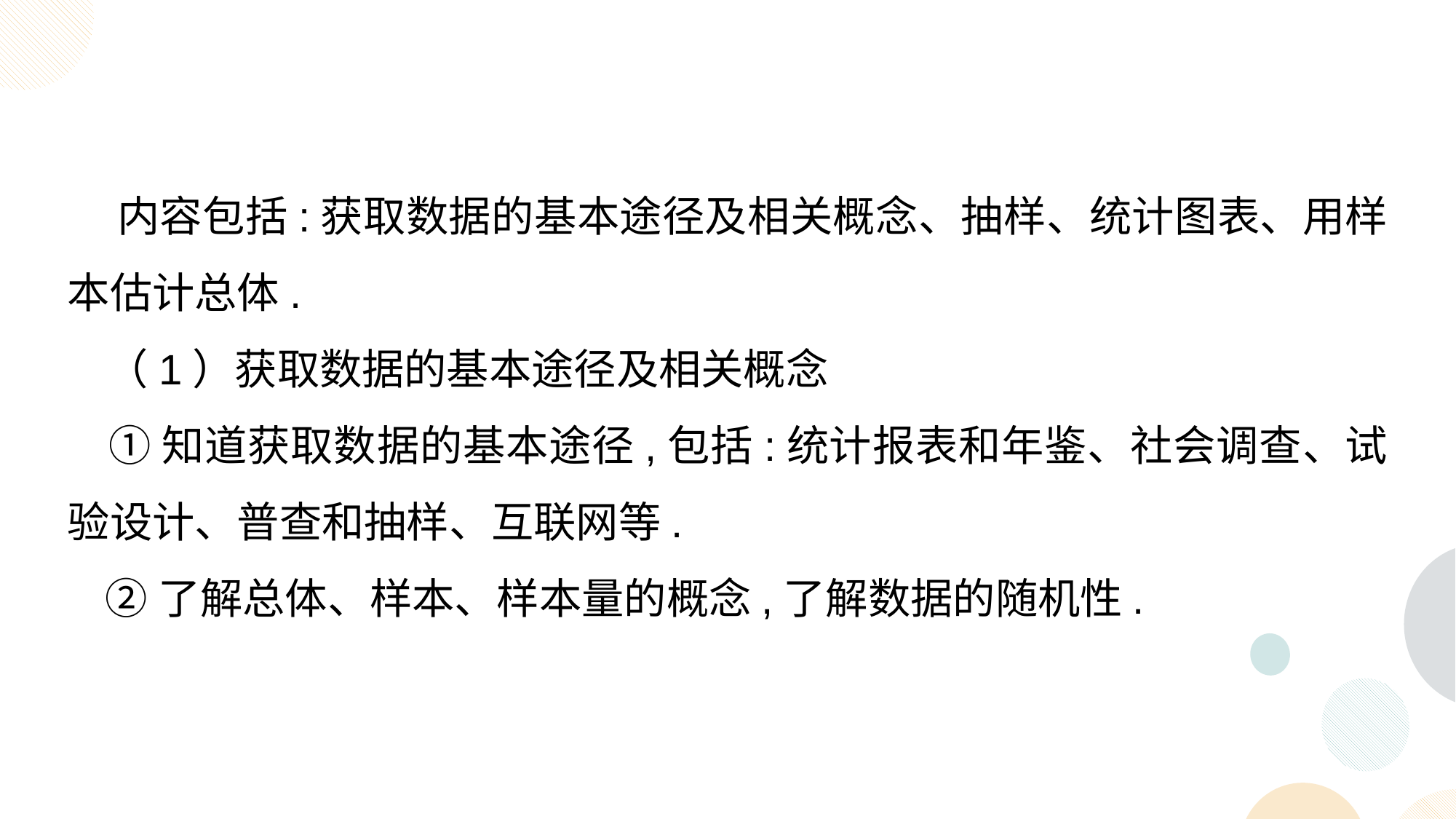

内容包括:获取数据的基本途径及相关概念、抽样、统计图表、用样本估计总体.
   （1）获取数据的基本途径及相关概念
    ①知道获取数据的基本途径,包括:统计报表和年鉴、社会调查、试验设计、普查和抽样、互联网等.
    ②了解总体、样本、样本量的概念,了解数据的随机性.